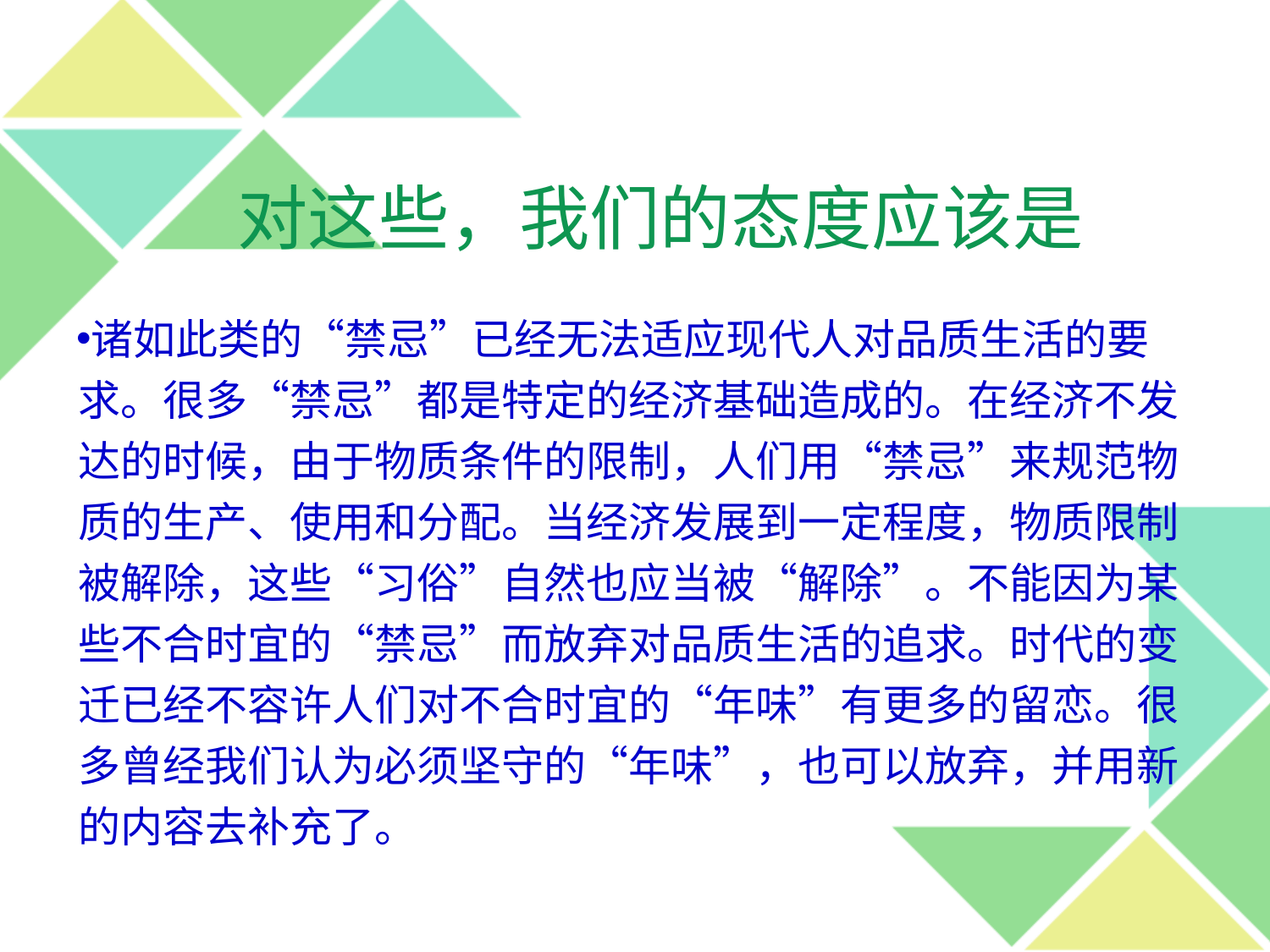

对这些，我们的态度应该是
诸如此类的“禁忌”已经无法适应现代人对品质生活的要求。很多“禁忌”都是特定的经济基础造成的。在经济不发达的时候，由于物质条件的限制，人们用“禁忌”来规范物质的生产、使用和分配。当经济发展到一定程度，物质限制被解除，这些“习俗”自然也应当被“解除”。不能因为某些不合时宜的“禁忌”而放弃对品质生活的追求。时代的变迁已经不容许人们对不合时宜的“年味”有更多的留恋。很多曾经我们认为必须坚守的“年味”，也可以放弃，并用新的内容去补充了。